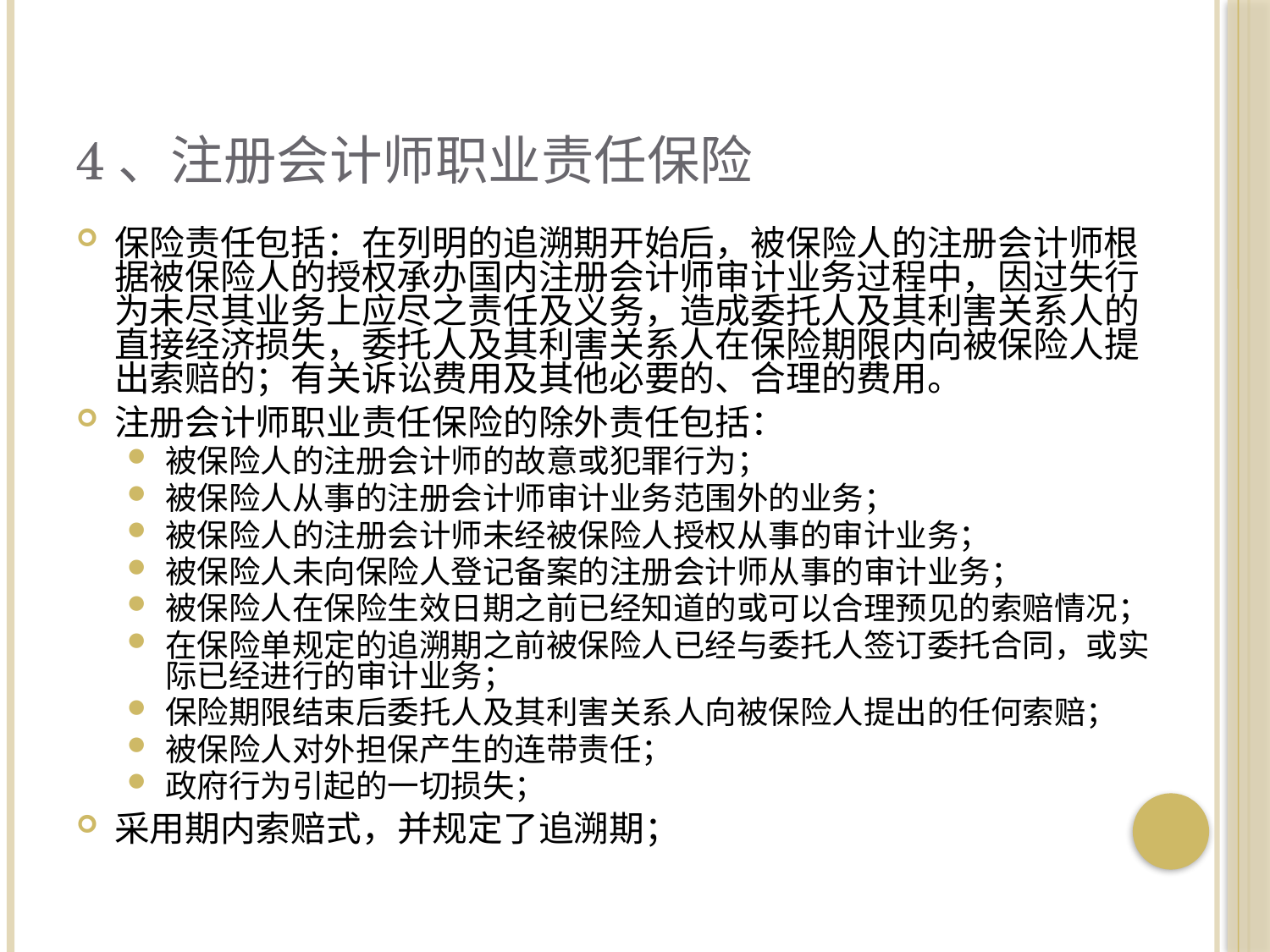

# 4、注册会计师职业责任保险
保险责任包括：在列明的追溯期开始后，被保险人的注册会计师根据被保险人的授权承办国内注册会计师审计业务过程中，因过失行为未尽其业务上应尽之责任及义务，造成委托人及其利害关系人的直接经济损失，委托人及其利害关系人在保险期限内向被保险人提出索赔的；有关诉讼费用及其他必要的、合理的费用。
注册会计师职业责任保险的除外责任包括：
被保险人的注册会计师的故意或犯罪行为；
被保险人从事的注册会计师审计业务范围外的业务；
被保险人的注册会计师未经被保险人授权从事的审计业务；
被保险人未向保险人登记备案的注册会计师从事的审计业务；
被保险人在保险生效日期之前已经知道的或可以合理预见的索赔情况；
在保险单规定的追溯期之前被保险人已经与委托人签订委托合同，或实际已经进行的审计业务；
保险期限结束后委托人及其利害关系人向被保险人提出的任何索赔；
被保险人对外担保产生的连带责任；
政府行为引起的一切损失；
采用期内索赔式，并规定了追溯期；